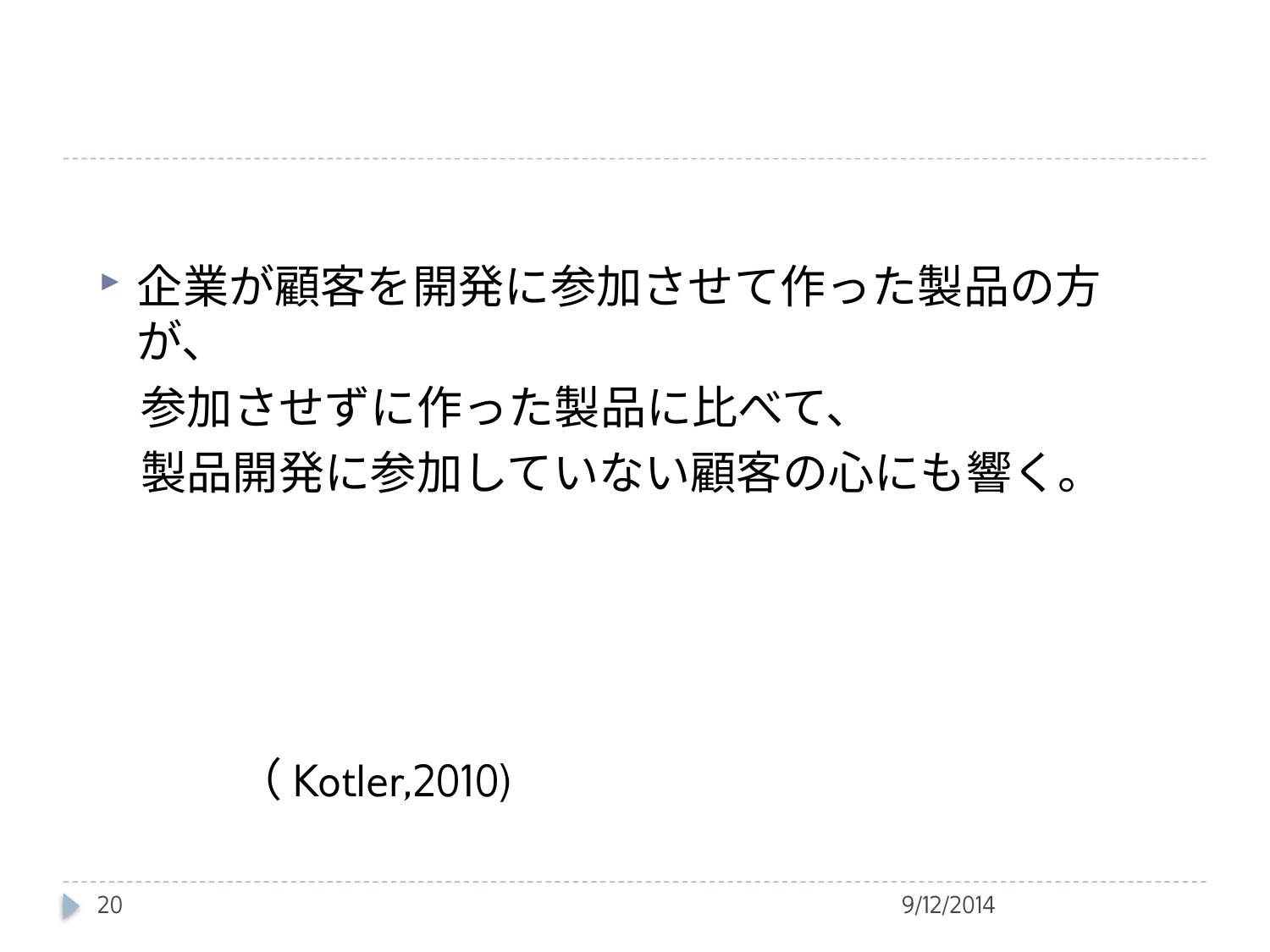

#
企業が顧客を開発に参加させて作った製品の方が、
   参加させずに作った製品に比べて、
   製品開発に参加していない顧客の心にも響く。

　　　　　　　　　　　　　　　　　　　　　　　　　（Kotler,2010)

20
9/12/2014